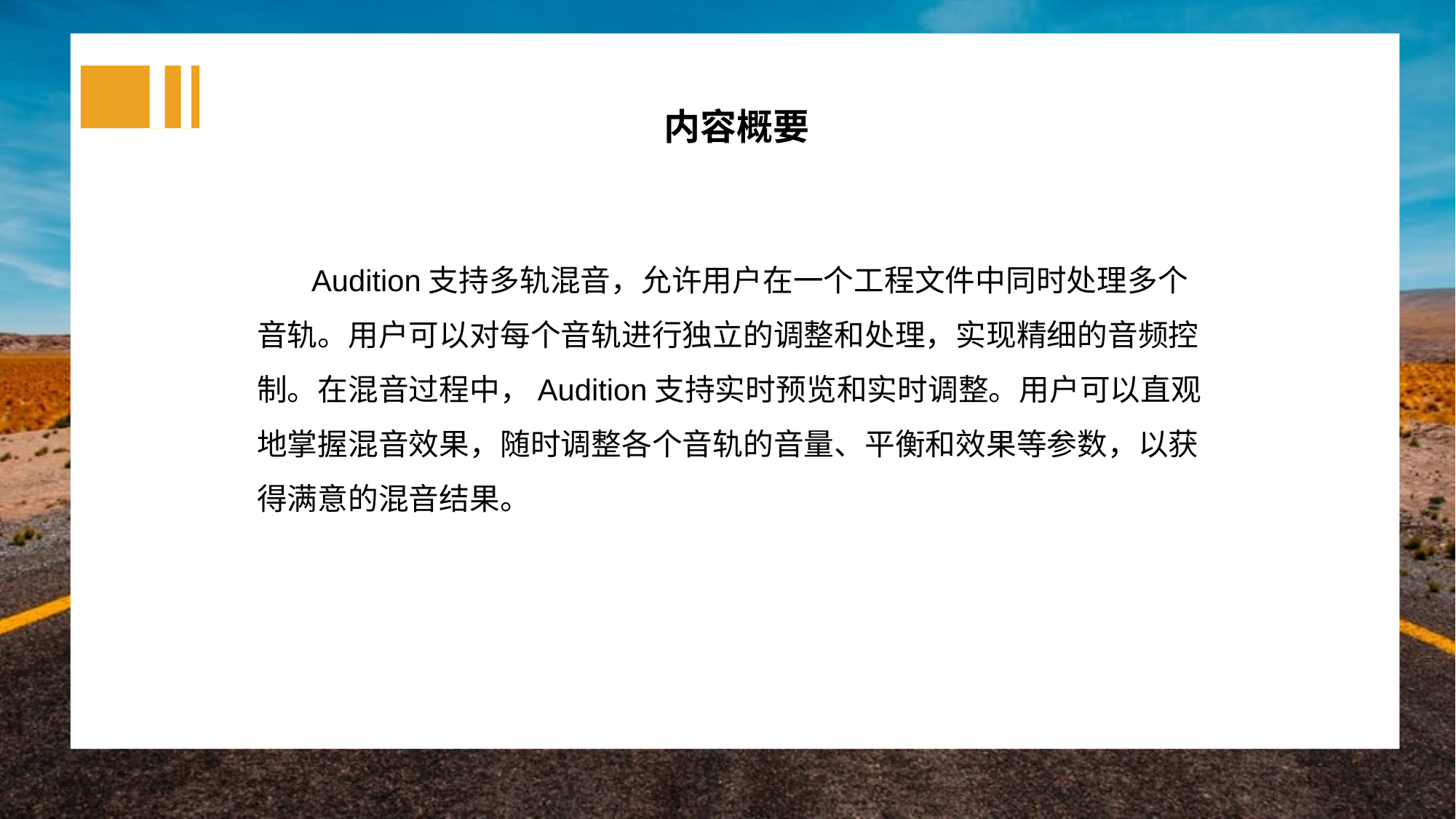

内容概要
Audition支持多轨混音，允许用户在一个工程文件中同时处理多个音轨。用户可以对每个音轨进行独立的调整和处理，实现精细的音频控制。在混音过程中，Audition支持实时预览和实时调整。用户可以直观地掌握混音效果，随时调整各个音轨的音量、平衡和效果等参数，以获得满意的混音结果。